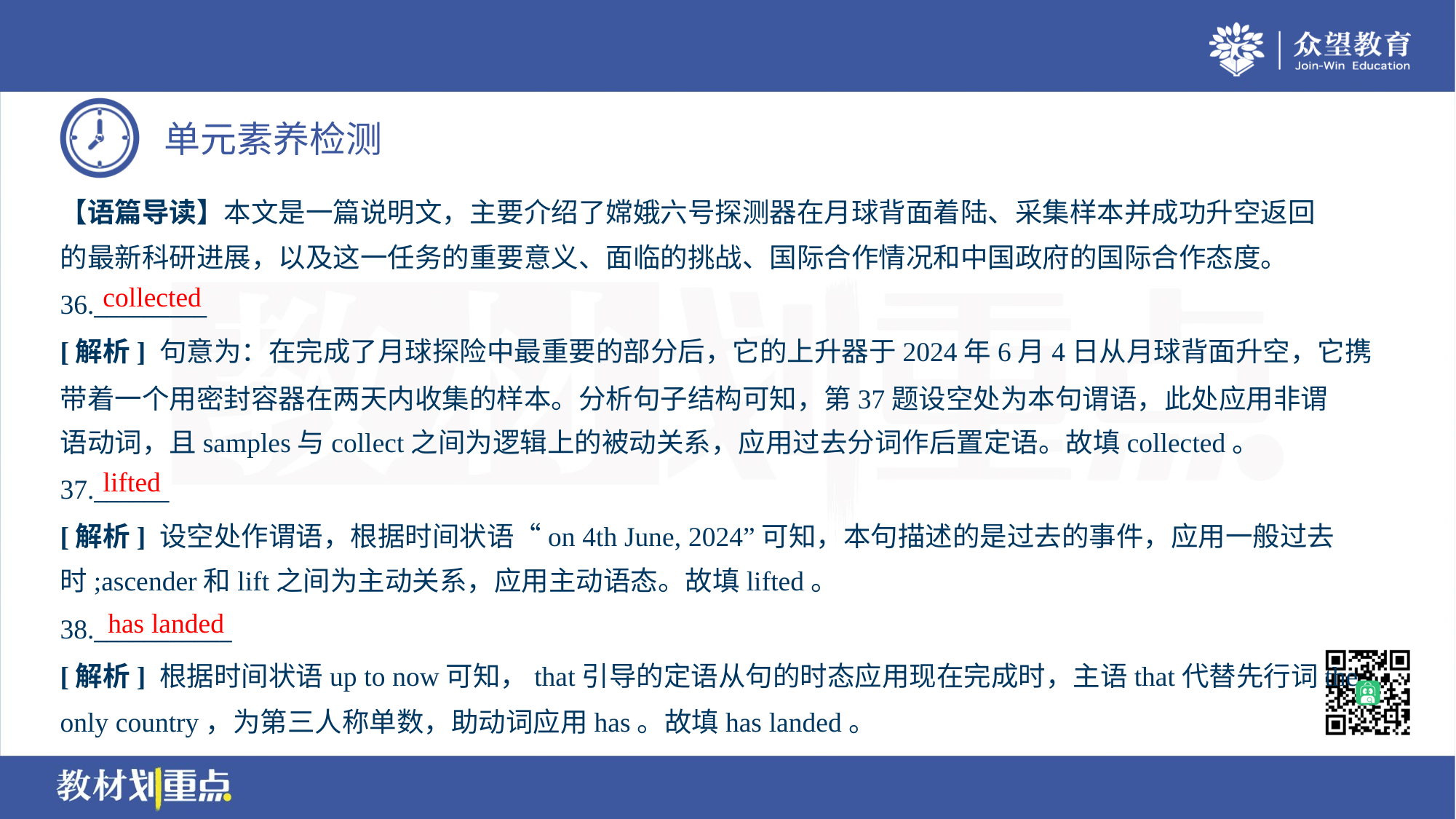

【语篇导读】本文是一篇说明文，主要介绍了嫦娥六号探测器在月球背面着陆、采集样本并成功升空返回
的最新科研进展，以及这一任务的重要意义、面临的挑战、国际合作情况和中国政府的国际合作态度。
collected
36._________
[解析] 句意为：在完成了月球探险中最重要的部分后，它的上升器于2024年6月4日从月球背面升空，它携
带着一个用密封容器在两天内收集的样本。分析句子结构可知，第37题设空处为本句谓语，此处应用非谓
语动词，且samples与collect之间为逻辑上的被动关系，应用过去分词作后置定语。故填collected。
lifted
37.______
[解析] 设空处作谓语，根据时间状语“on 4th June, 2024”可知，本句描述的是过去的事件，应用一般过去
时;ascender和lift之间为主动关系，应用主动语态。故填lifted。
has landed
38.___________
[解析] 根据时间状语up to now可知，that引导的定语从句的时态应用现在完成时，主语that代替先行词the
only country，为第三人称单数，助动词应用has。故填has landed。